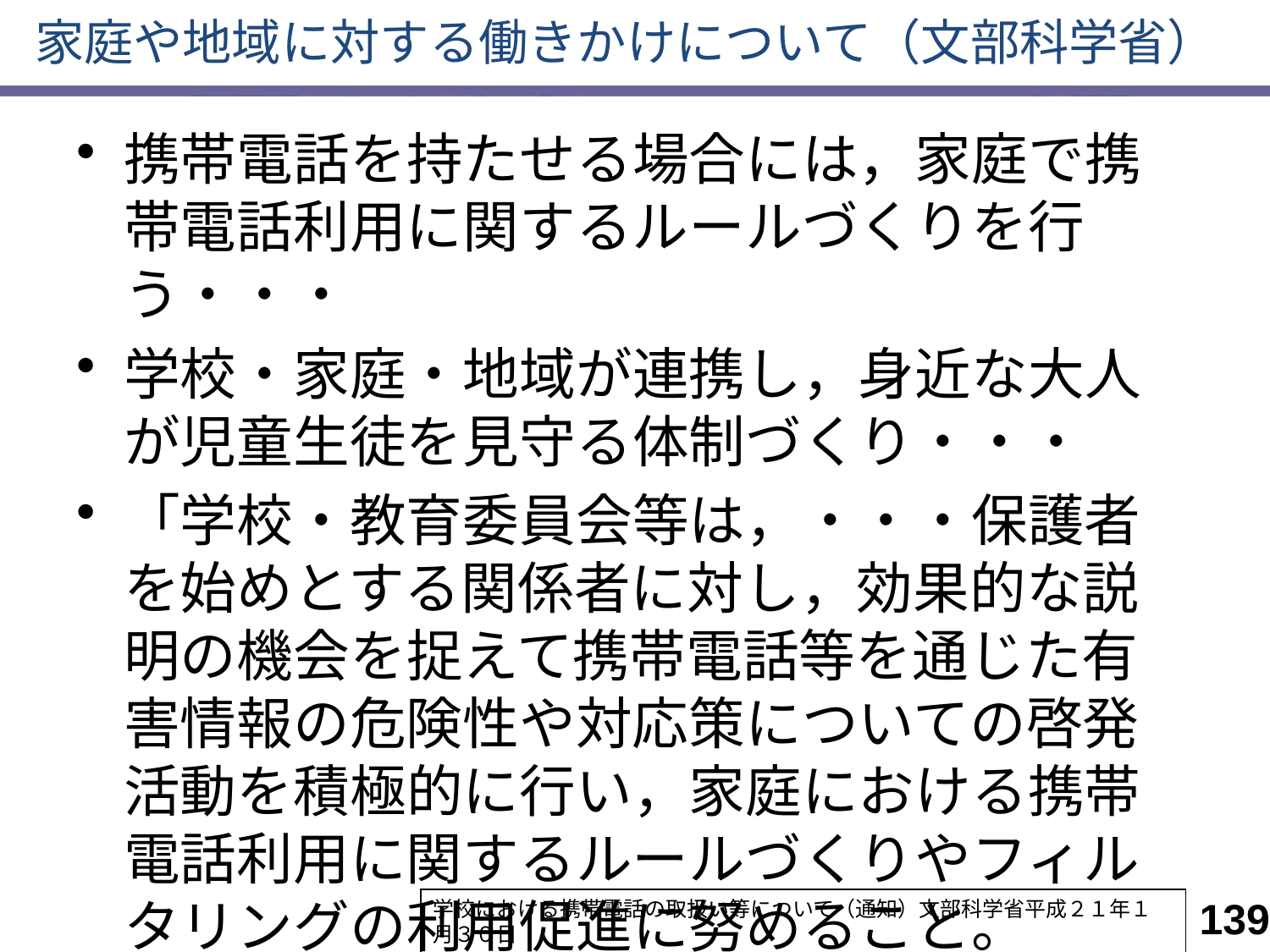

家庭や地域に対する働きかけについて（文部科学省）
携帯電話を持たせる場合には，家庭で携帯電話利用に関するルールづくりを行う・・・
学校・家庭・地域が連携し，身近な大人が児童生徒を見守る体制づくり・・・
「学校・教育委員会等は，・・・保護者を始めとする関係者に対し，効果的な説明の機会を捉えて携帯電話等を通じた有害情報の危険性や対応策についての啓発活動を積極的に行い，家庭における携帯電話利用に関するルールづくりやフィルタリングの利用促進に努めること。
139
学校における携帯電話の取扱い等について（通知）文部科学省平成２１年１月３０日